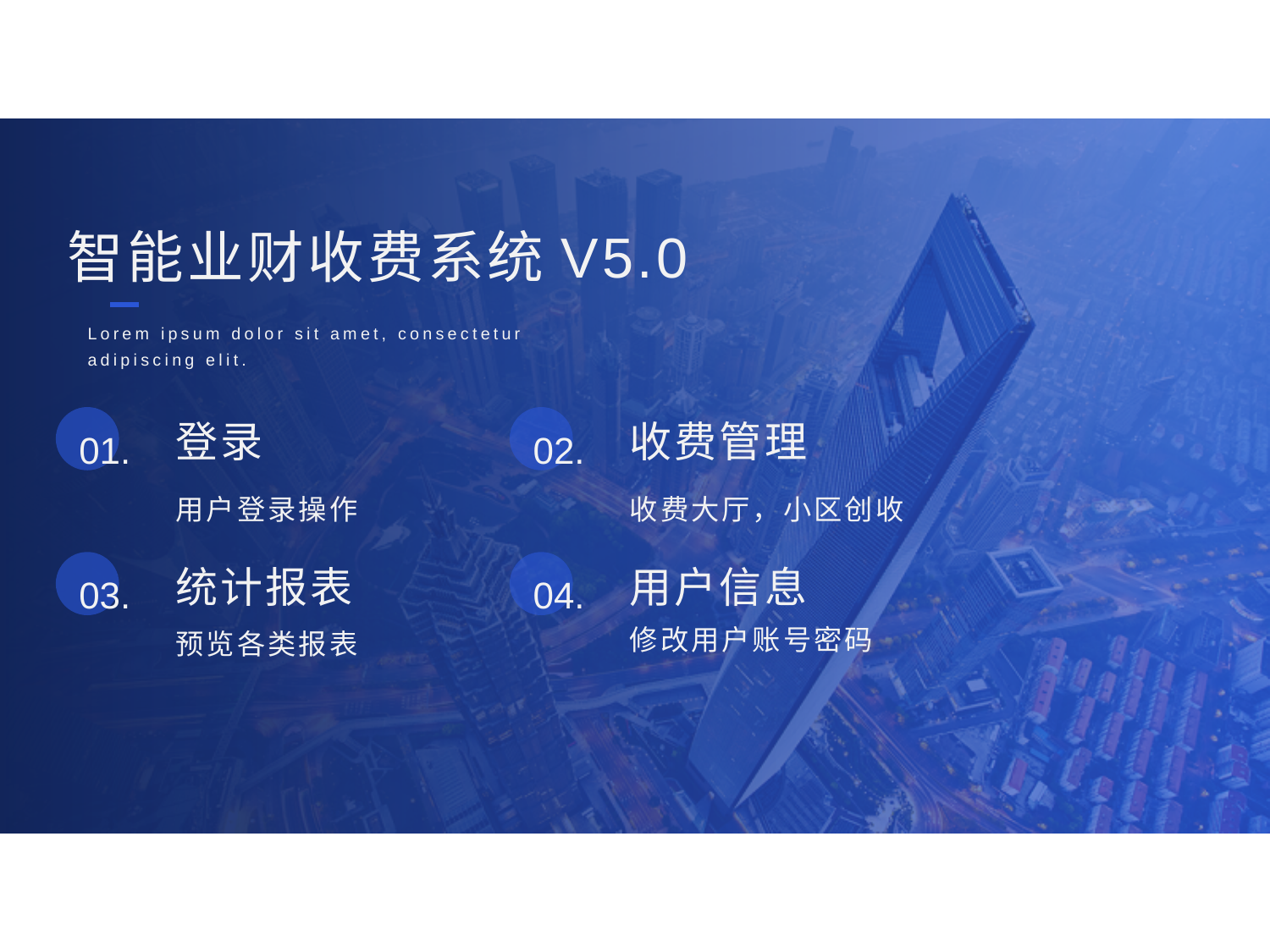

智能业财收费系统V5.0
Lorem ipsum dolor sit amet, consectetur adipiscing elit.

登录
收费管理
01.
02.
收费大厅，小区创收
用户登录操作

统计报表
用户信息
03.
04.
修改用户账号密码
预览各类报表